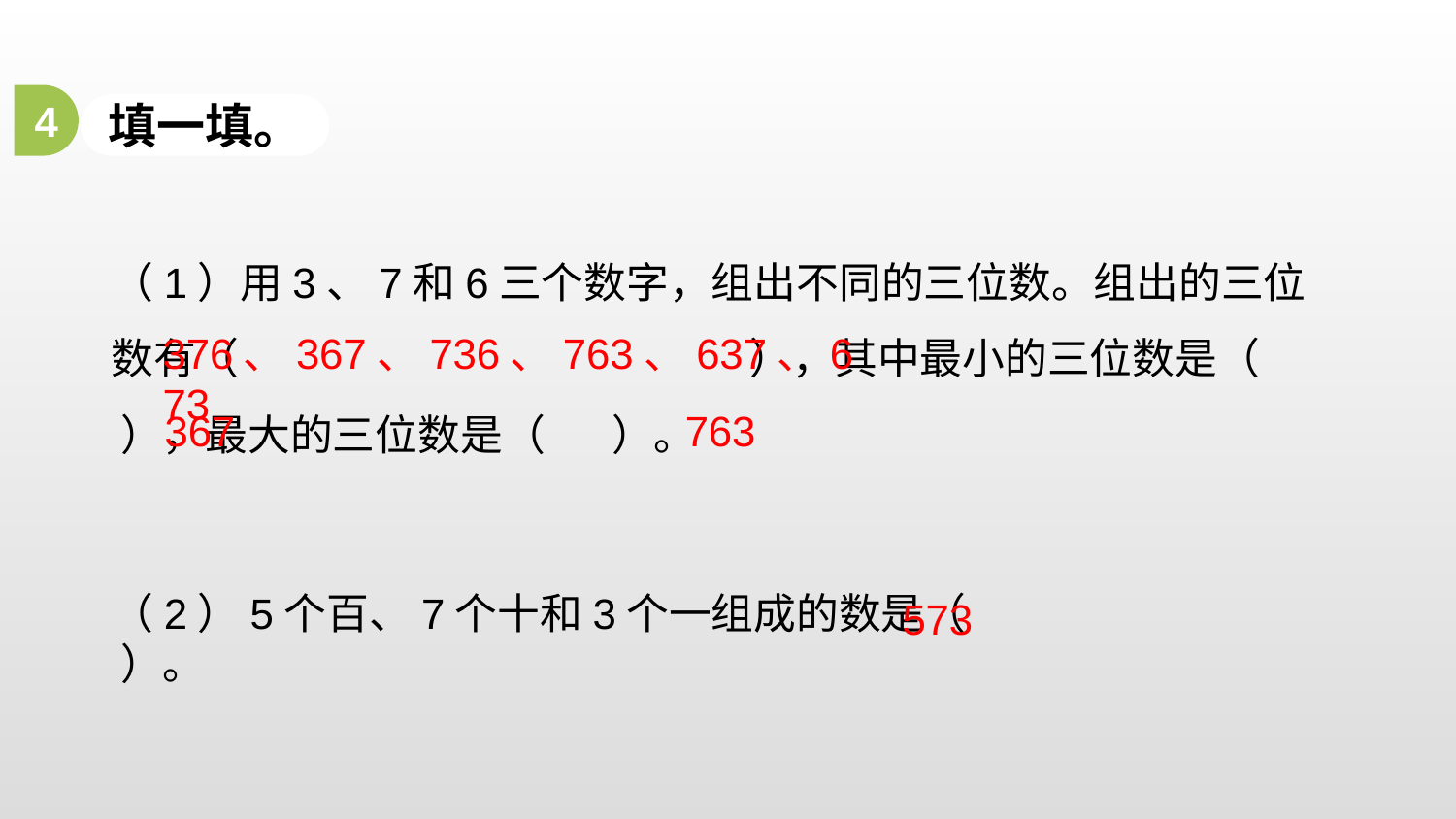

4
填一填。
（1）用3、7和6三个数字，组出不同的三位数。组出的三位数有（                                                      ），其中最小的三位数是（        ），最大的三位数是（       ）。

376、367、736、763、637、673
367
763
（2）5个百、7个十和3个一组成的数是（        ）。
573